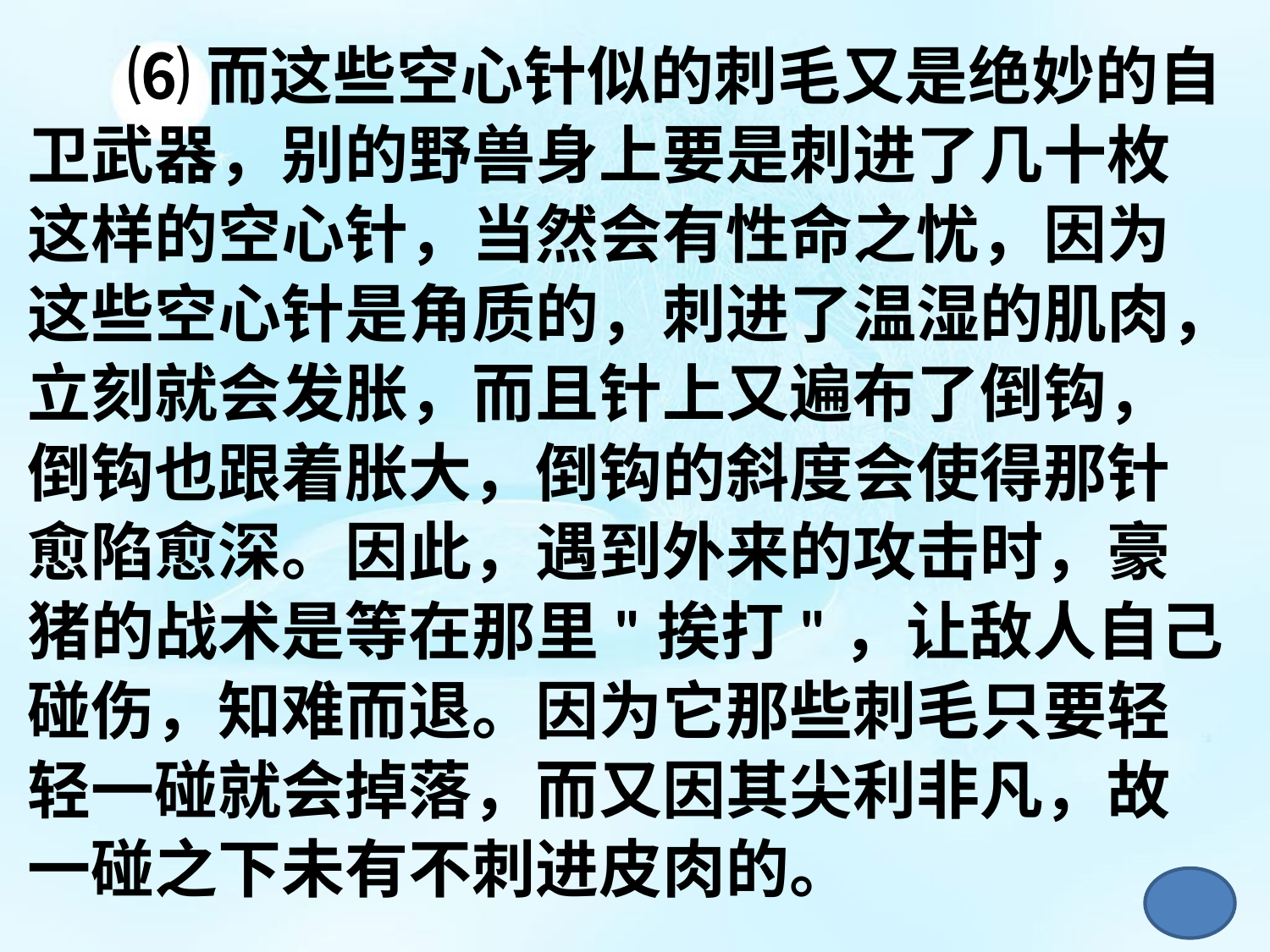

⑹而这些空心针似的刺毛又是绝妙的自卫武器，别的野兽身上要是刺进了几十枚这样的空心针，当然会有性命之忧，因为这些空心针是角质的，刺进了温湿的肌肉，立刻就会发胀，而且针上又遍布了倒钩，倒钩也跟着胀大，倒钩的斜度会使得那针愈陷愈深。因此，遇到外来的攻击时，豪猪的战术是等在那里"挨打"，让敌人自己碰伤，知难而退。因为它那些刺毛只要轻轻一碰就会掉落，而又因其尖利非凡，故一碰之下未有不刺进皮肉的。